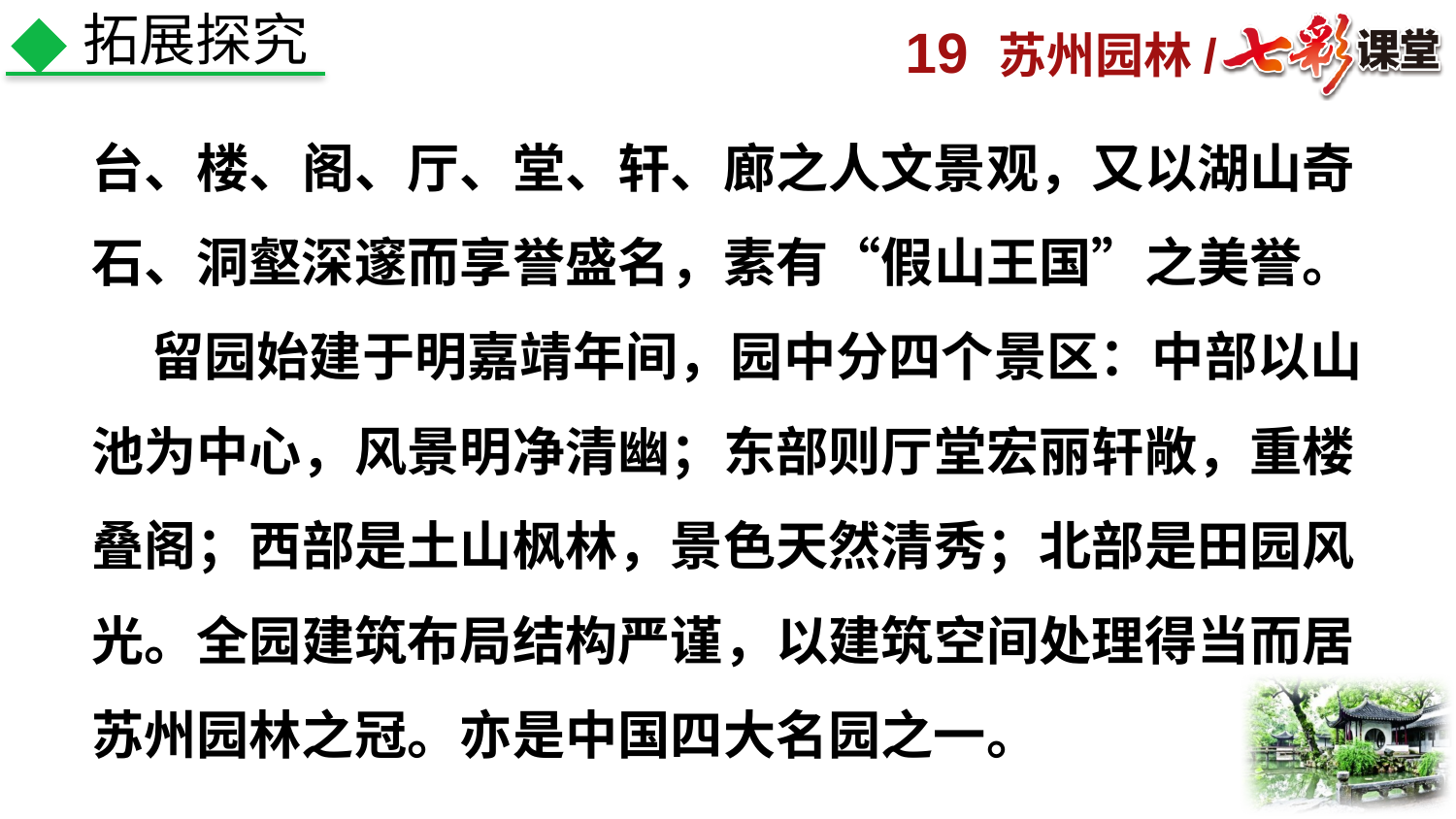

拓展探究

台、楼、阁、厅、堂、轩、廊之人文景观，又以湖山奇石、洞壑深邃而享誉盛名，素有“假山王国”之美誉。
    留园始建于明嘉靖年间，园中分四个景区：中部以山池为中心，风景明净清幽；东部则厅堂宏丽轩敞，重楼叠阁；西部是土山枫林，景色天然清秀；北部是田园风光。全园建筑布局结构严谨，以建筑空间处理得当而居苏州园林之冠。亦是中国四大名园之一。